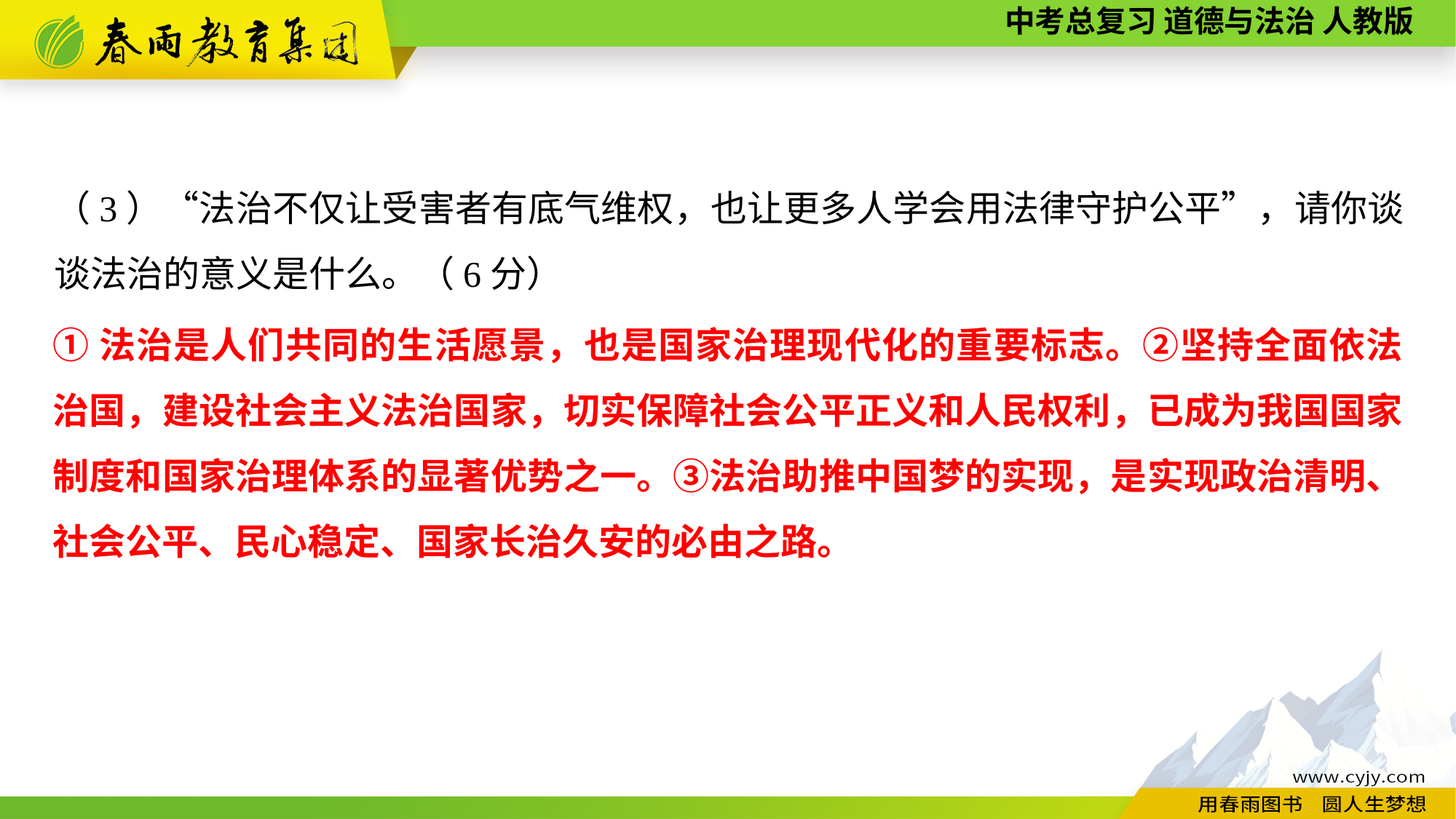

（3）“法治不仅让受害者有底气维权，也让更多人学会用法律守护公平”，请你谈谈法治的意义是什么。（6分）
①法治是人们共同的生活愿景，也是国家治理现代化的重要标志。②坚持全面依法治国，建设社会主义法治国家，切实保障社会公平正义和人民权利，已成为我国国家制度和国家治理体系的显著优势之一。③法治助推中国梦的实现，是实现政治清明、社会公平、民心稳定、国家长治久安的必由之路。